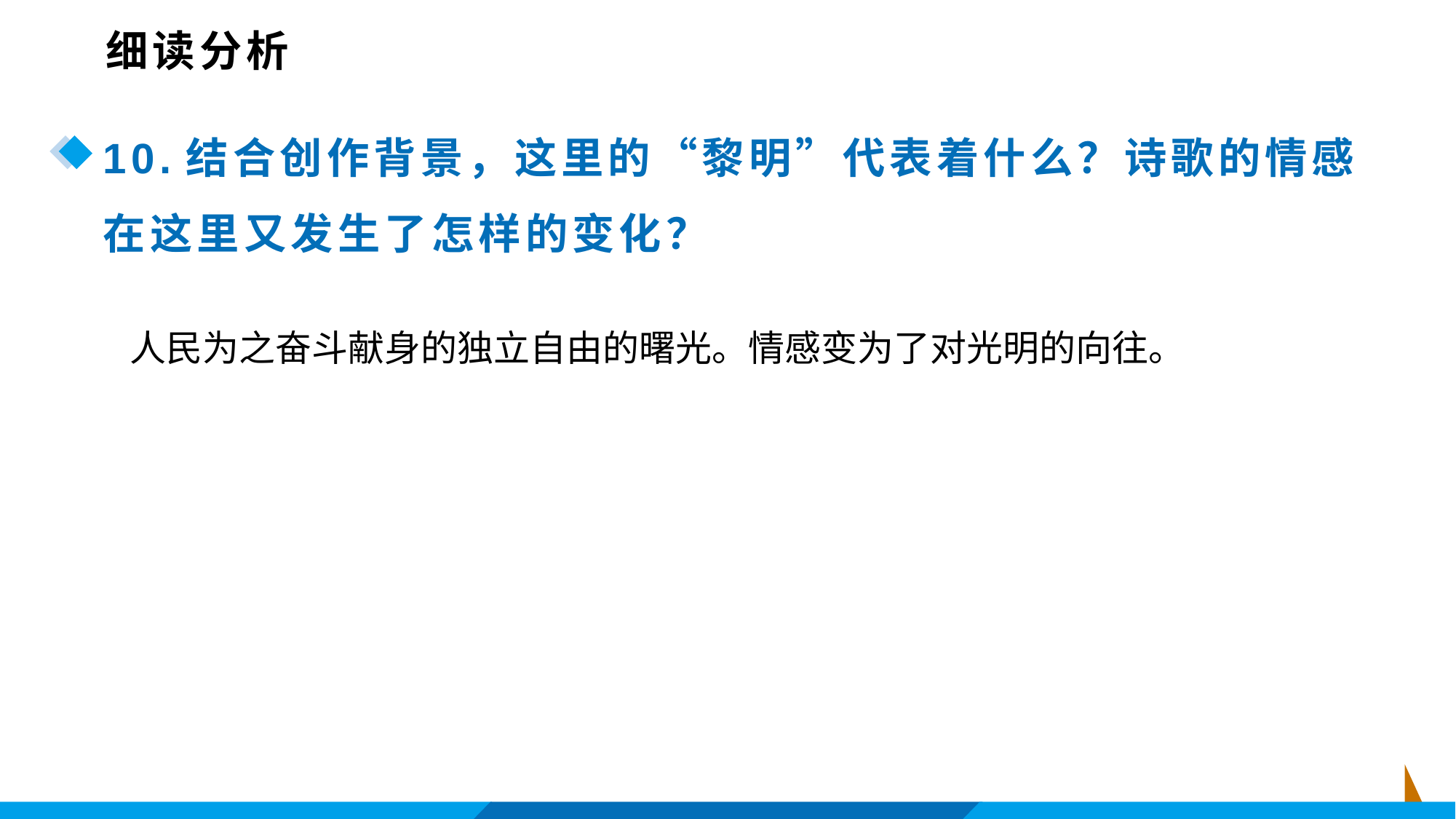

细读分析
10.结合创作背景，这里的“黎明”代表着什么？诗歌的情感在这里又发生了怎样的变化？

人民为之奋斗献身的独立自由的曙光。情感变为了对光明的向往。